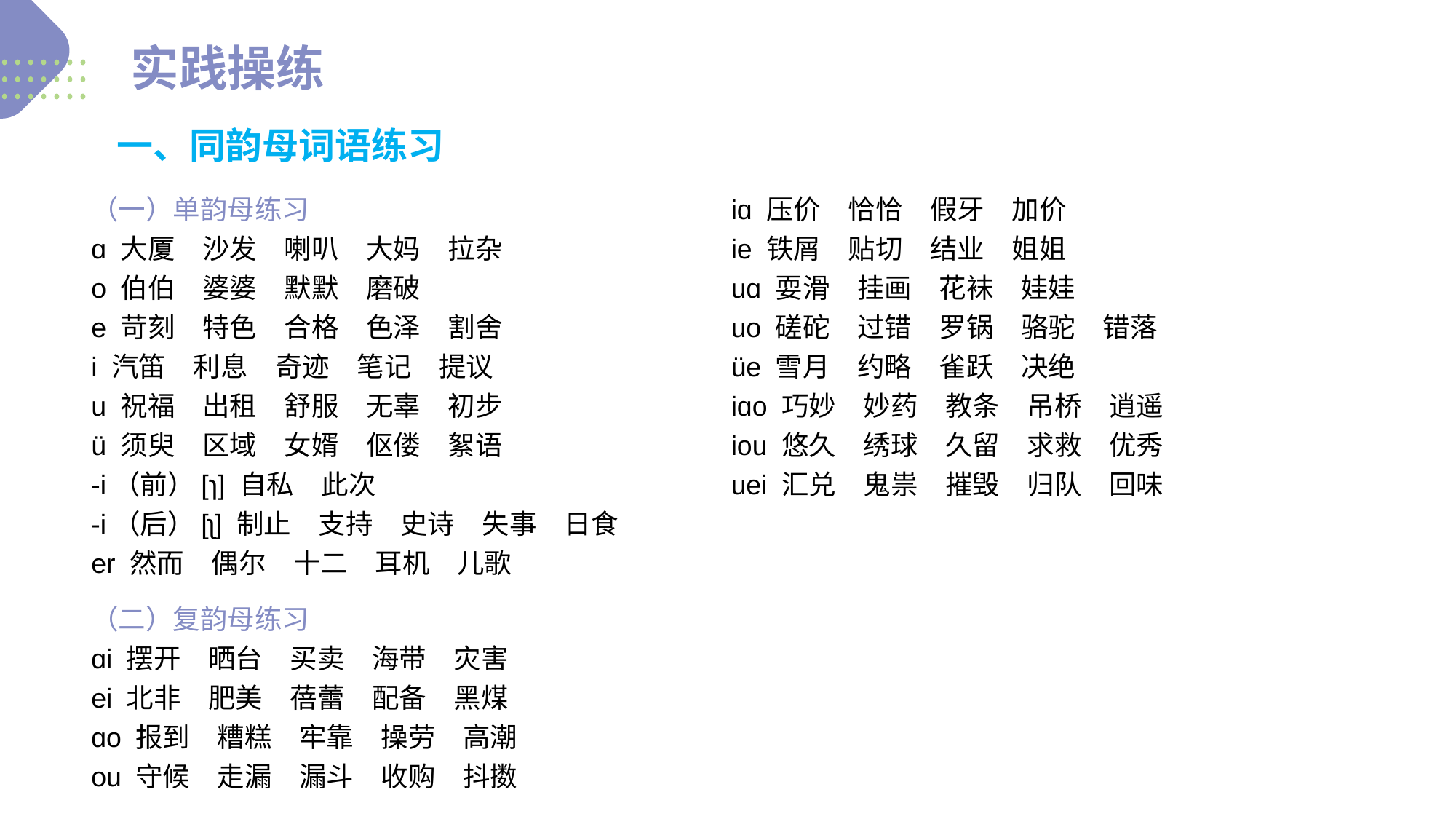

实践操练

一、同韵母词语练习
（一）单韵母练习
ɑ 大厦　沙发　喇叭　大妈　拉杂
o 伯伯　婆婆　默默　磨破
e 苛刻　特色　合格　色泽　割舍
i 汽笛　利息　奇迹　笔记　提议
u 祝福　出租　舒服　无辜　初步
ü 须臾　区域　女婿　伛偻　絮语
-i（前）[ɿ] 自私　此次
-i（后）[ʅ] 制止　支持　史诗　失事　日食
er 然而　偶尔　十二　耳机　儿歌
iɑ 压价　恰恰　假牙　加价
ie 铁屑　贴切　结业　姐姐
uɑ 耍滑　挂画　花袜　娃娃
uo 磋砣　过错　罗锅　骆驼　错落
üe 雪月　约略　雀跃　决绝
iɑo 巧妙　妙药　教条　吊桥　逍遥
iou 悠久　绣球　久留　求救　优秀
uei 汇兑　鬼祟　摧毁　归队　回味
（二）复韵母练习
ɑi 摆开　晒台　买卖　海带　灾害
ei 北非　肥美　蓓蕾　配备　黑煤
ɑo 报到　糟糕　牢靠　操劳　高潮
ou 守候　走漏　漏斗　收购　抖擞